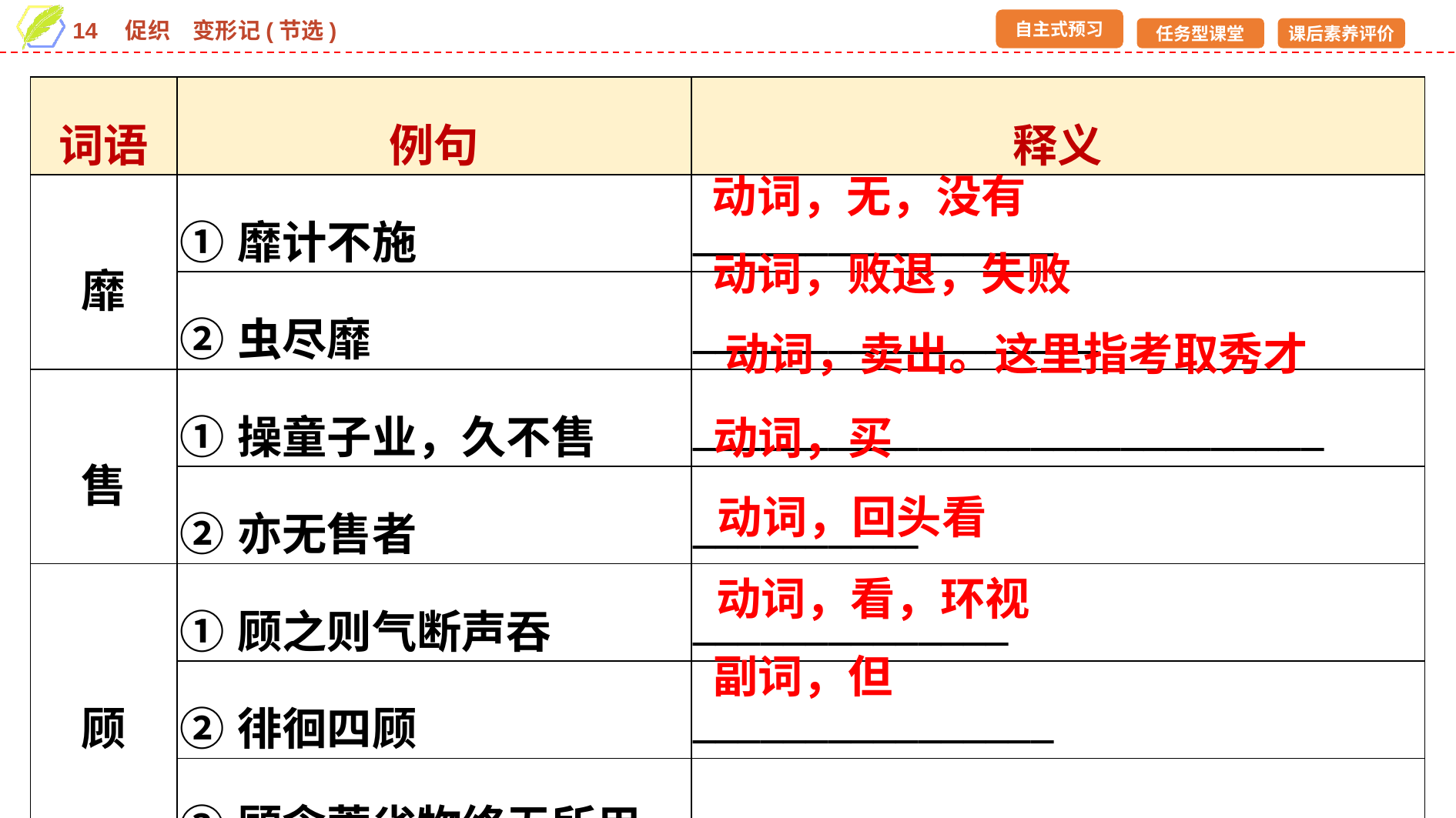

| 词语 | 例句 | 释义 |
| --- | --- | --- |
| 靡 | ①靡计不施 | \_\_\_\_\_\_\_\_\_\_\_\_\_\_\_\_ |
|  | ②虫尽靡 | \_\_\_\_\_\_\_\_\_\_\_\_\_\_\_\_\_\_ |
| 售 | ①操童子业，久不售 | \_\_\_\_\_\_\_\_\_\_\_\_\_\_\_\_\_\_\_\_\_\_\_\_\_\_\_\_ |
|  | ②亦无售者 | \_\_\_\_\_\_\_\_\_\_ |
| 顾 | ①顾之则气断声吞 | \_\_\_\_\_\_\_\_\_\_\_\_\_\_ |
|  | ②徘徊四顾 | \_\_\_\_\_\_\_\_\_\_\_\_\_\_\_\_ |
|  | ③顾念蓄劣物终无所用 | \_\_\_\_\_\_\_\_\_\_ |
动词，无，没有
动词，败退，失败
动词，卖出。这里指考取秀才
动词，买
动词，回头看
动词，看，环视
副词，但